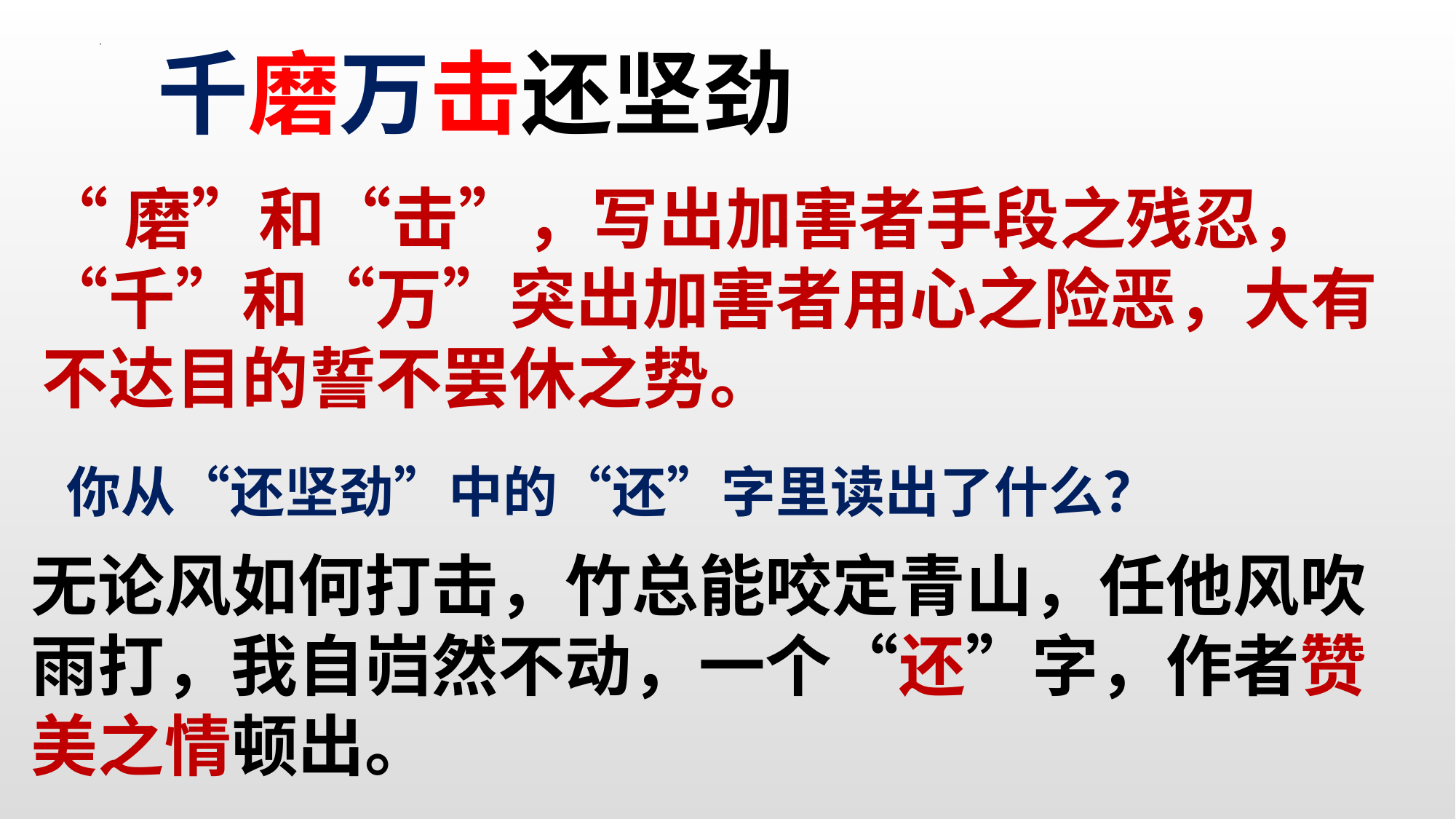

千磨万击还坚劲
“磨”和“击”，写出加害者手段之残忍，“千”和“万”突出加害者用心之险恶，大有不达目的誓不罢休之势。
你从“还坚劲”中的“还”字里读出了什么？
无论风如何打击，竹总能咬定青山，任他风吹雨打，我自岿然不动，一个“还”字，作者赞美之情顿出。